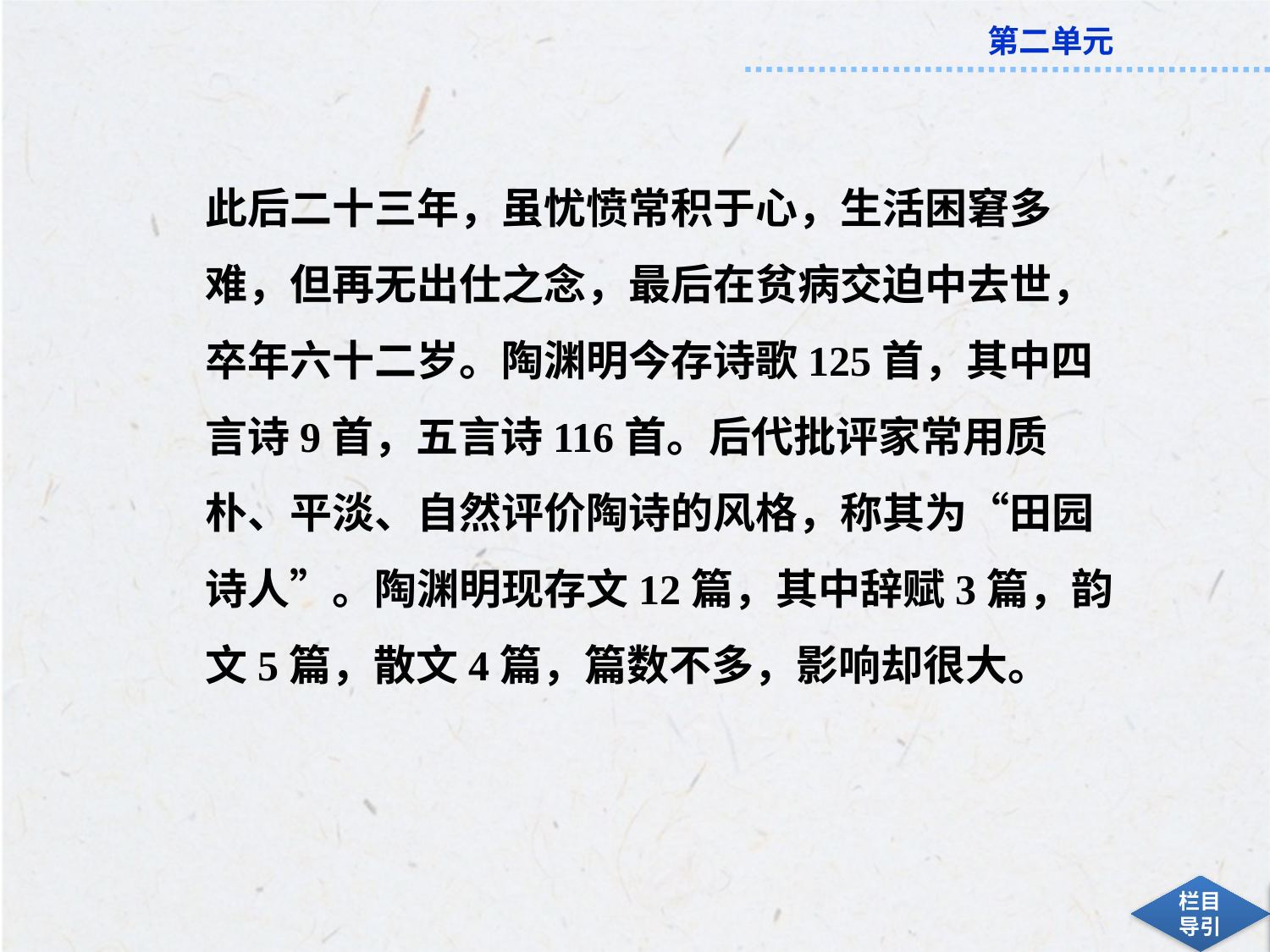

此后二十三年，虽忧愤常积于心，生活困窘多难，但再无出仕之念，最后在贫病交迫中去世，卒年六十二岁。陶渊明今存诗歌125首，其中四言诗9首，五言诗116首。后代批评家常用质朴、平淡、自然评价陶诗的风格，称其为“田园诗人”。陶渊明现存文12篇，其中辞赋3篇，韵文5篇，散文4篇，篇数不多，影响却很大。